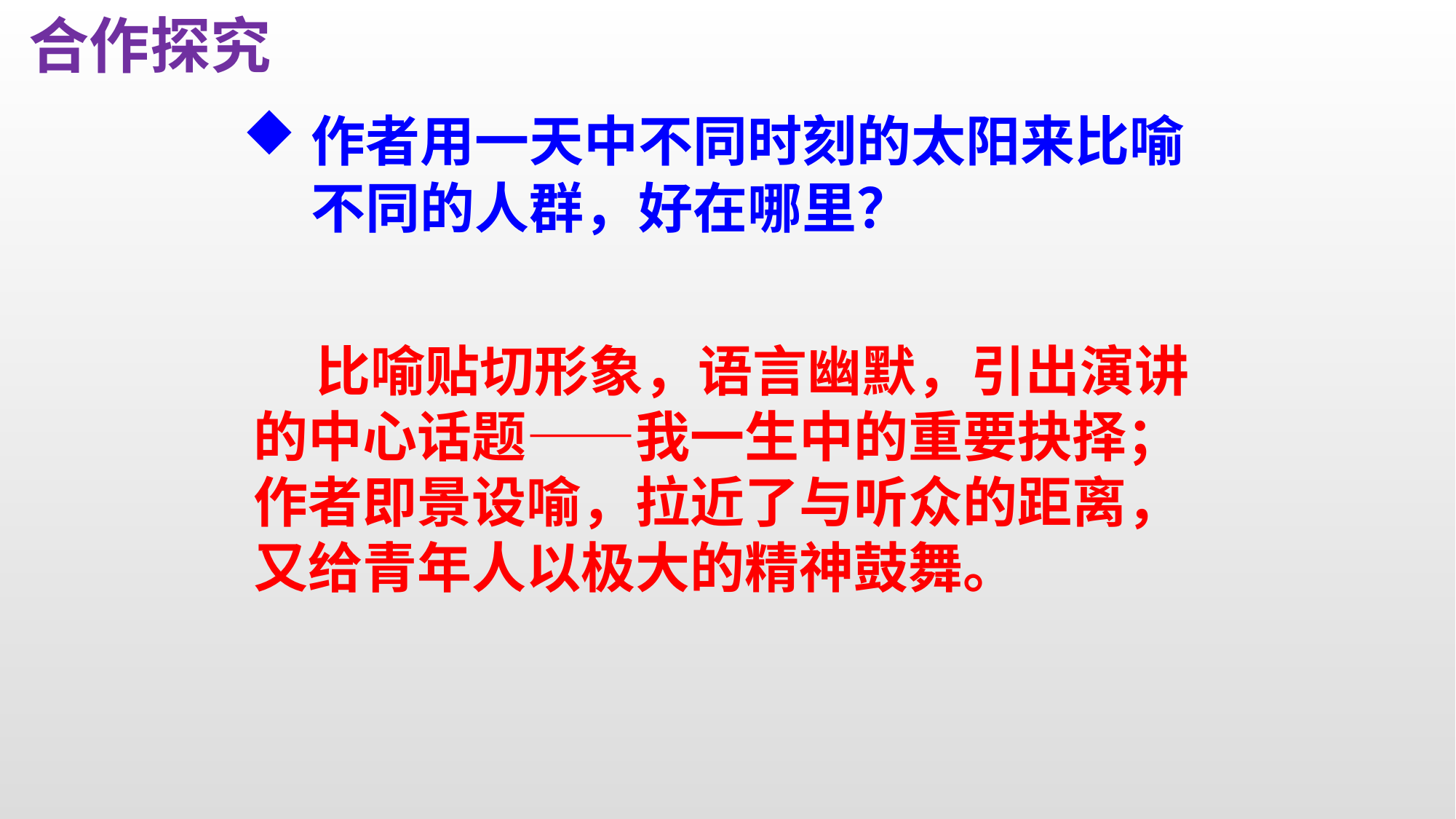

合作探究
作者用一天中不同时刻的太阳来比喻不同的人群，好在哪里？
    比喻贴切形象，语言幽默，引出演讲的中心话题——我一生中的重要抉择；作者即景设喻，拉近了与听众的距离，又给青年人以极大的精神鼓舞。